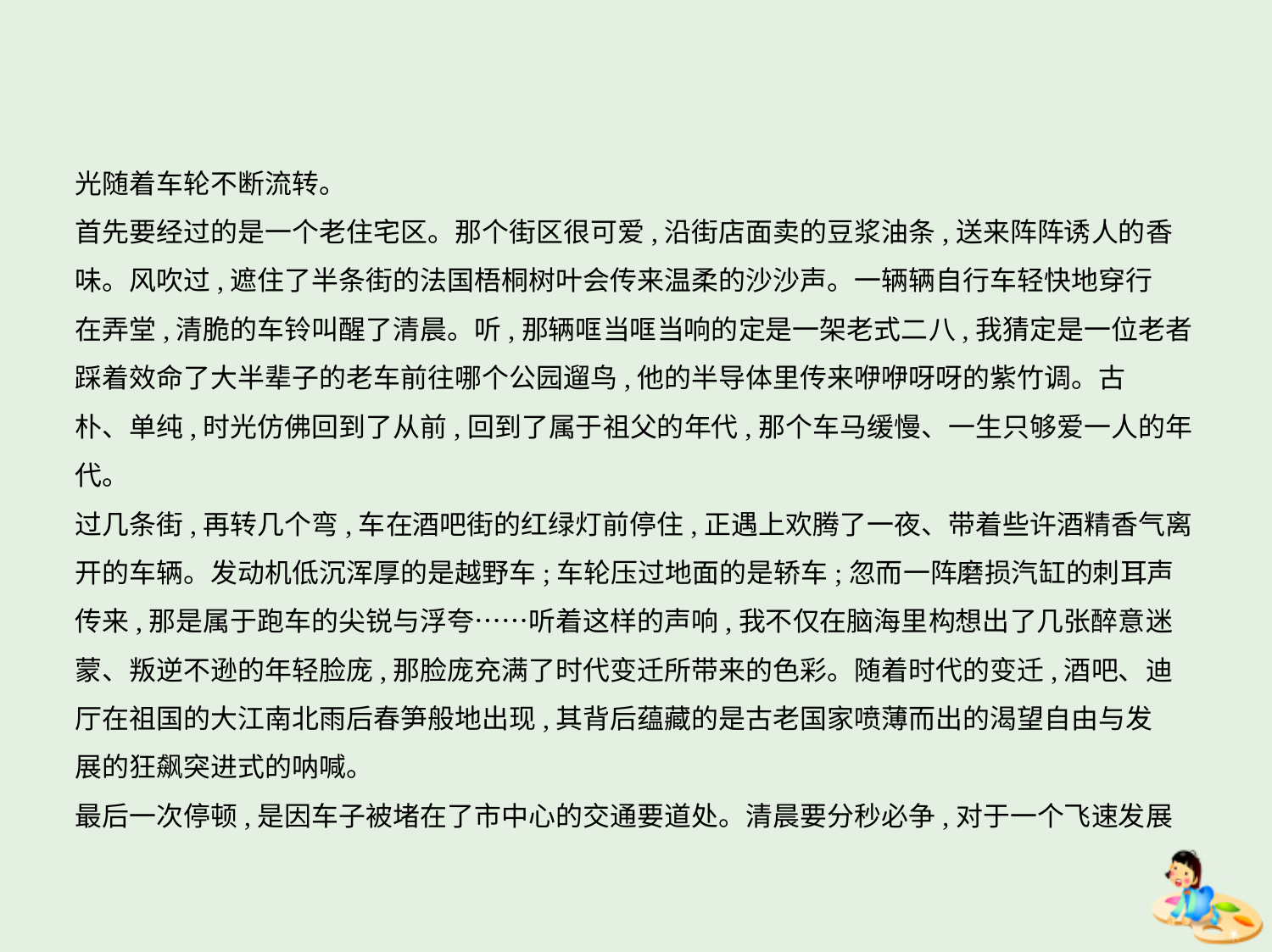

光随着车轮不断流转。
首先要经过的是一个老住宅区。那个街区很可爱,沿街店面卖的豆浆油条,送来阵阵诱人的香
味。风吹过,遮住了半条街的法国梧桐树叶会传来温柔的沙沙声。一辆辆自行车轻快地穿行
在弄堂,清脆的车铃叫醒了清晨。听,那辆哐当哐当响的定是一架老式二八,我猜定是一位老者
踩着效命了大半辈子的老车前往哪个公园遛鸟,他的半导体里传来咿咿呀呀的紫竹调。古
朴、单纯,时光仿佛回到了从前,回到了属于祖父的年代,那个车马缓慢、一生只够爱一人的年
代。
过几条街,再转几个弯,车在酒吧街的红绿灯前停住,正遇上欢腾了一夜、带着些许酒精香气离
开的车辆。发动机低沉浑厚的是越野车;车轮压过地面的是轿车;忽而一阵磨损汽缸的刺耳声
传来,那是属于跑车的尖锐与浮夸……听着这样的声响,我不仅在脑海里构想出了几张醉意迷
蒙、叛逆不逊的年轻脸庞,那脸庞充满了时代变迁所带来的色彩。随着时代的变迁,酒吧、迪
厅在祖国的大江南北雨后春笋般地出现,其背后蕴藏的是古老国家喷薄而出的渴望自由与发
展的狂飙突进式的呐喊。
最后一次停顿,是因车子被堵在了市中心的交通要道处。清晨要分秒必争,对于一个飞速发展